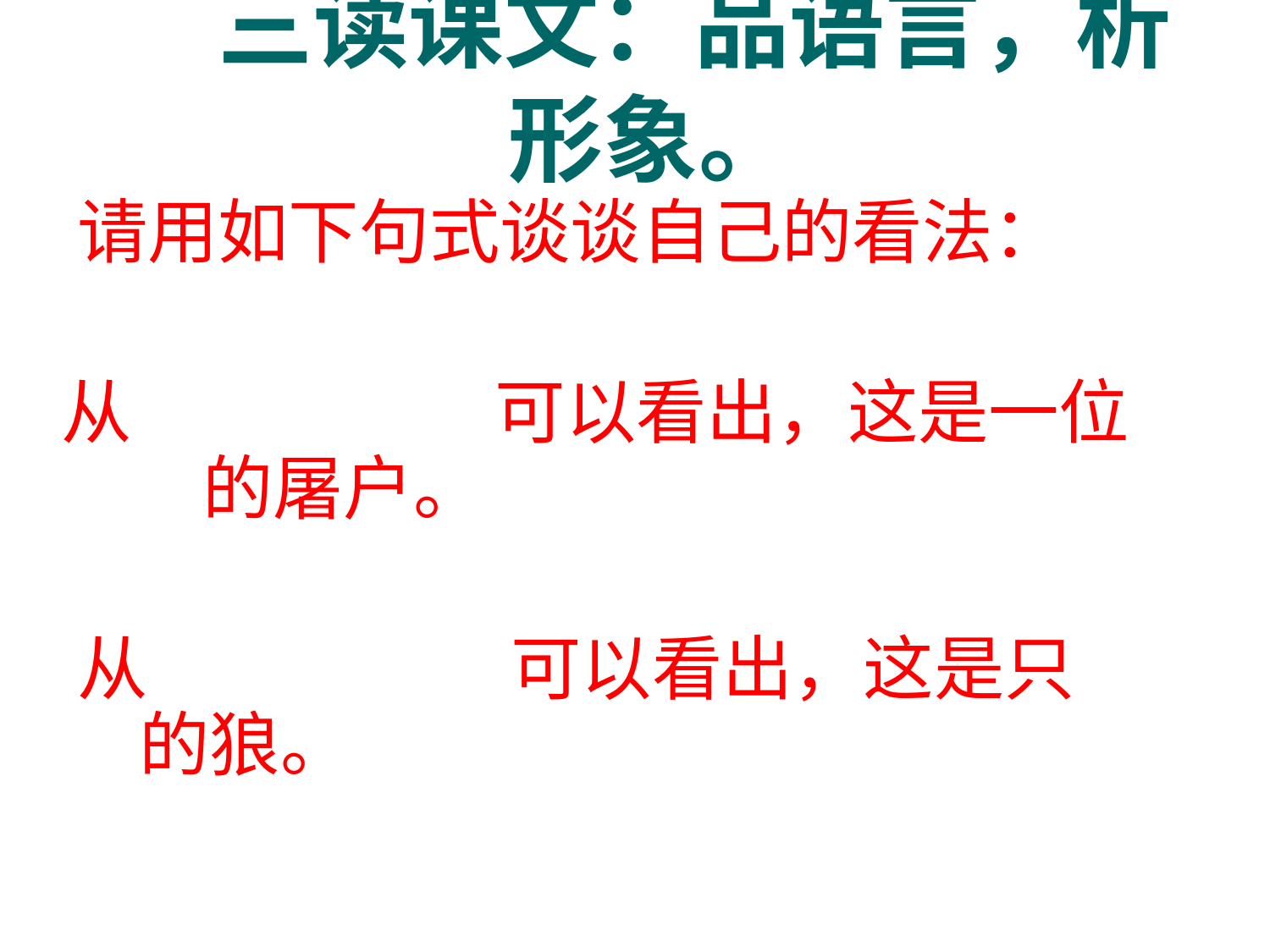

# 三读课文：品语言，析形象。
   请用如下句式谈谈自己的看法：

  从                       可以看出，这是一位                 的屠户。

   从                       可以看出，这是只                 的狼。